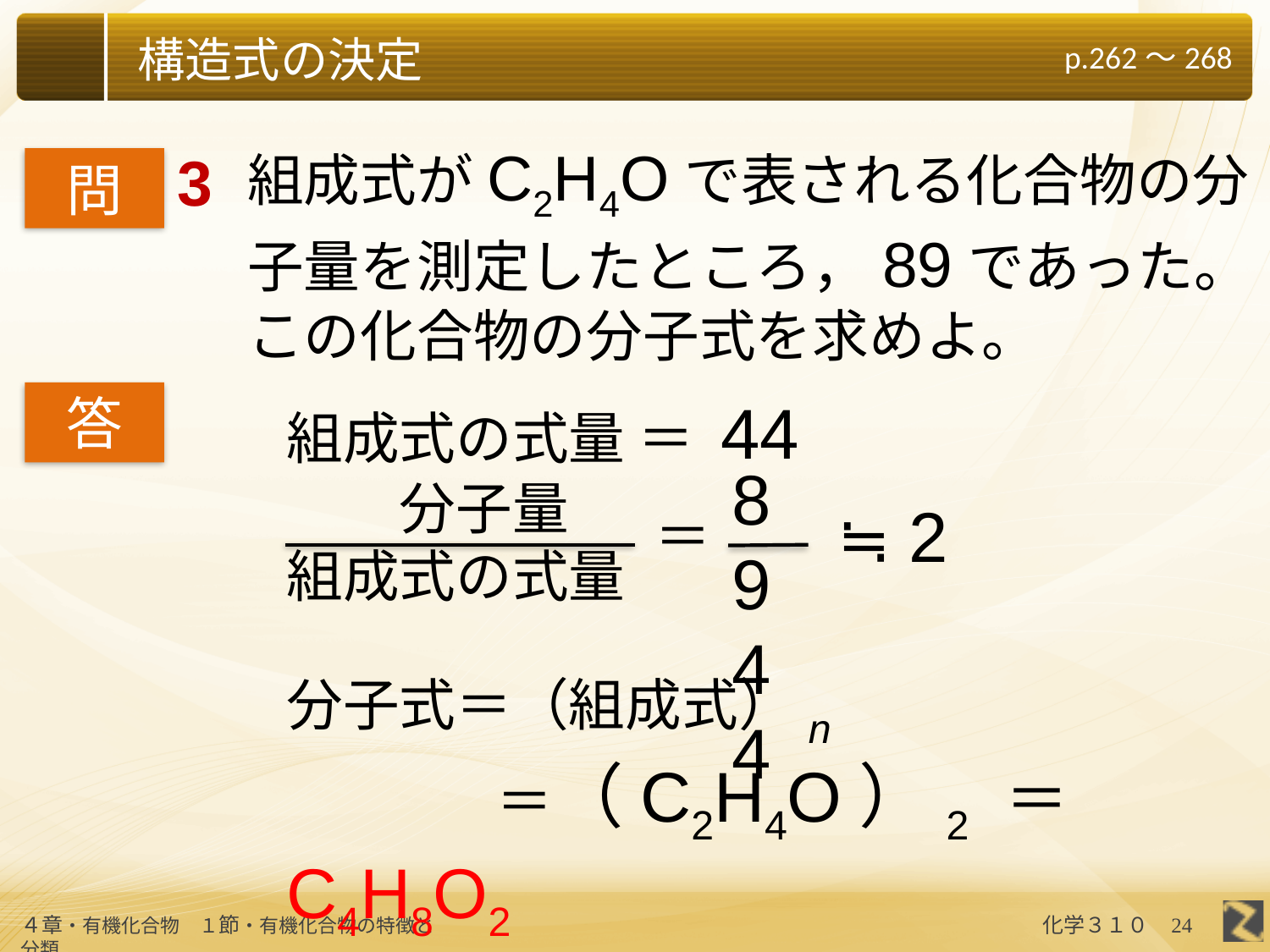

組成式がC2H4Oで表される化合物の分子量を測定したところ，89であった。
この化合物の分子式を求めよ。
3
問
答
組成式の式量 ＝ 44
　　分子量
組成式の式量
89
44
≒ 2
＝
分子式＝（組成式）n
　　　　　　  ＝（C2H4O）2 ＝C4H8O2
24